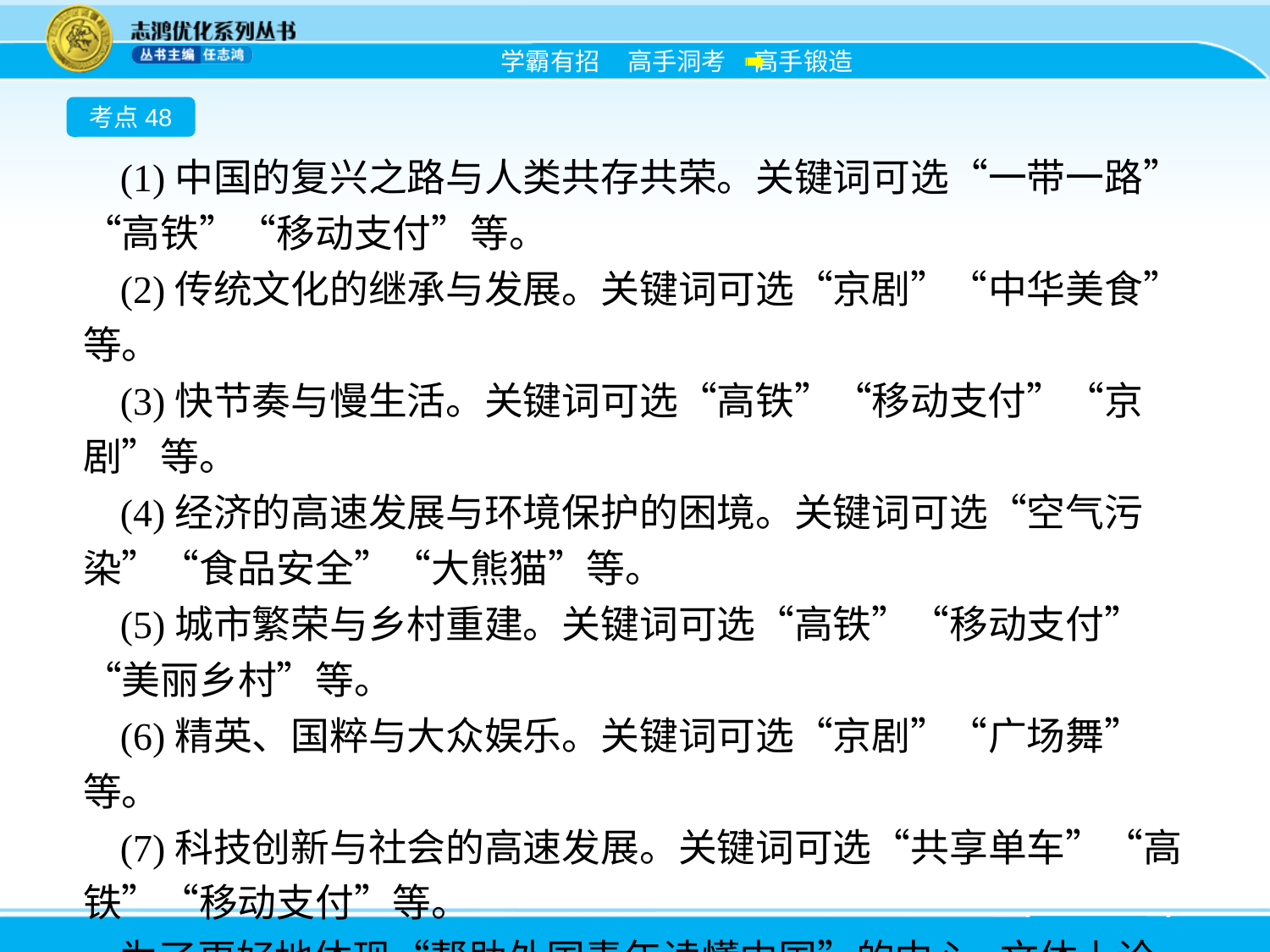

考点48
(1)中国的复兴之路与人类共存共荣。关键词可选“一带一路”“高铁”“移动支付”等。
(2)传统文化的继承与发展。关键词可选“京剧”“中华美食”等。
(3)快节奏与慢生活。关键词可选“高铁”“移动支付”“京剧”等。
(4)经济的高速发展与环境保护的困境。关键词可选“空气污染”“食品安全”“大熊猫”等。
(5)城市繁荣与乡村重建。关键词可选“高铁”“移动支付”“美丽乡村”等。
(6)精英、国粹与大众娱乐。关键词可选“京剧”“广场舞”等。
(7)科技创新与社会的高速发展。关键词可选“共享单车”“高铁”“移动支付”等。
为了更好地体现“帮助外国青年读懂中国”的中心,文体上论述类、叙述类乃至说明、抒情类的文体都可以自由选择;写作形式可采用书信体,第二人称的运用便于交流、以情动人和以理服人。